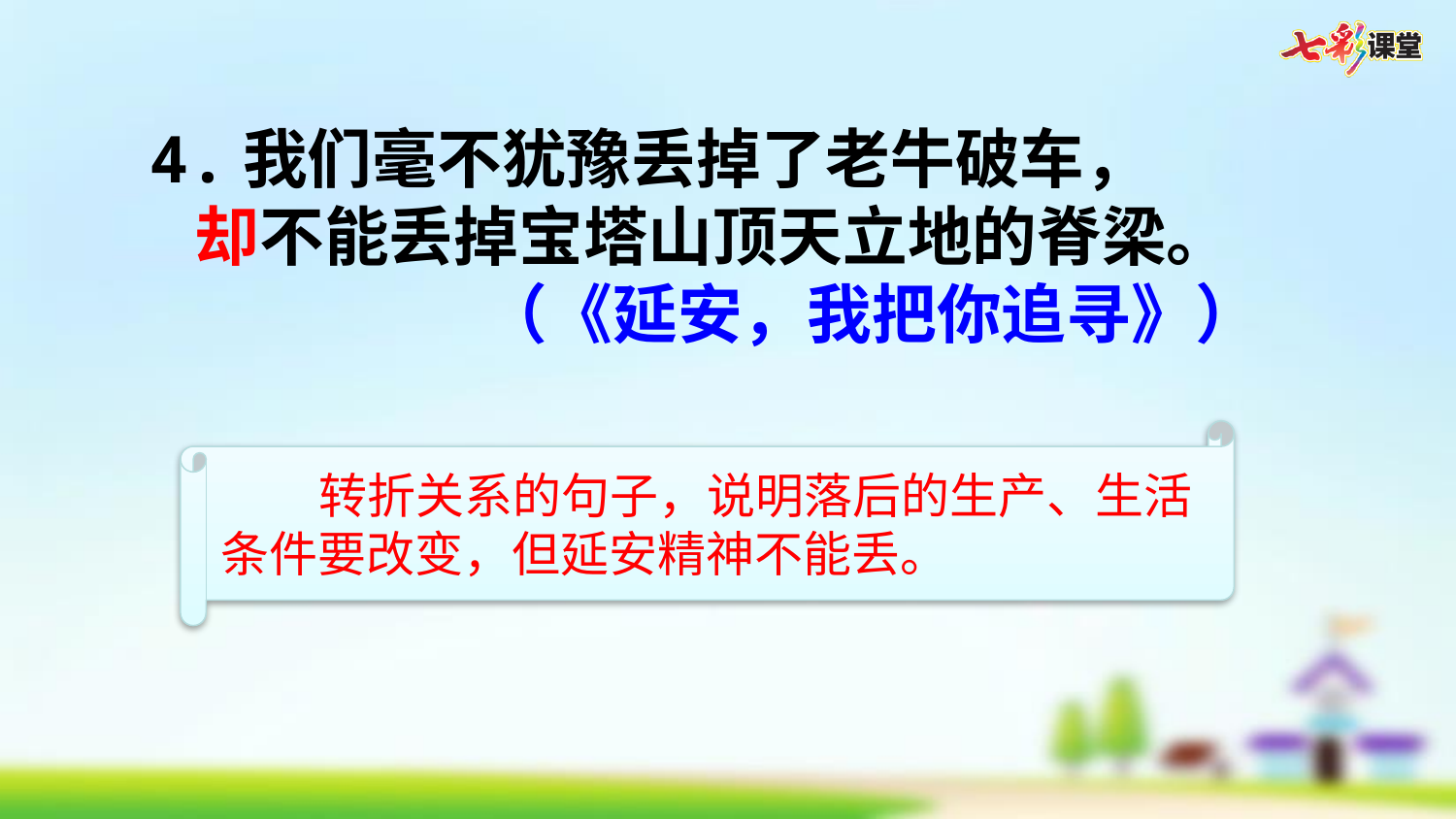

4.我们毫不犹豫丢掉了老牛破车，
  却不能丢掉宝塔山顶天立地的脊梁。
（《延安，我把你追寻》）
        转折关系的句子，说明落后的生产、生活条件要改变，但延安精神不能丢。